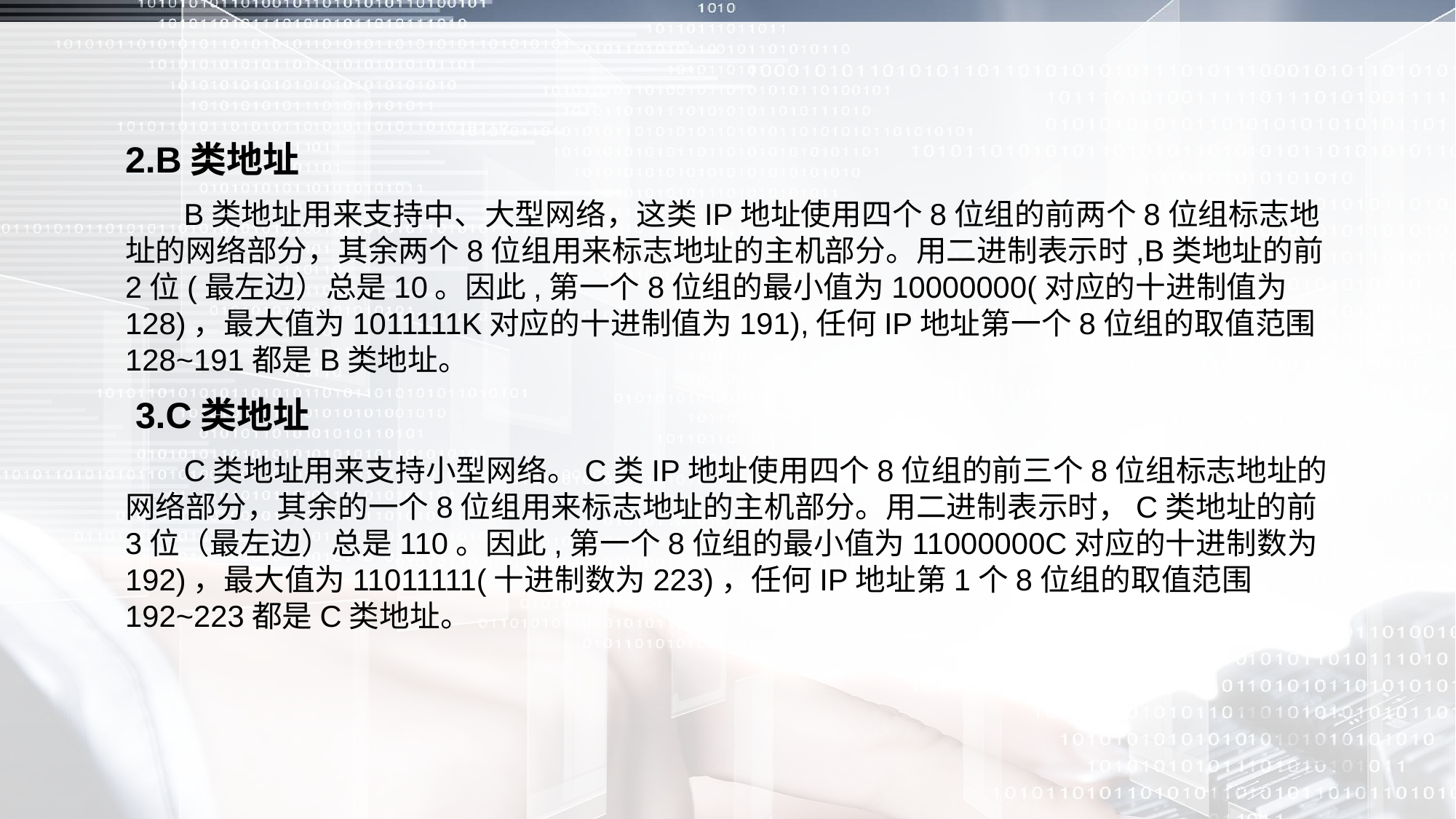

2.B类地址
       B类地址用来支持中、大型网络，这类IP地址使用四个8位组的前两个8位组标志地址的网络部分，其余两个8位组用来标志地址的主机部分。用二进制表示时,B类地址的前2位(最左边）总是10。因此,第一个8位组的最小值为10000000(对应的十进制值为128)，最大值为1011111K对应的十进制值为191),任何IP地址第一个8位组的取值范围128~191都是B类地址。
 3.C类地址
       C类地址用来支持小型网络。C类IP地址使用四个8位组的前三个8位组标志地址的网络部分，其余的一个8位组用来标志地址的主机部分。用二进制表示时，C类地址的前3位（最左边）总是110。因此,第一个8位组的最小值为11000000C对应的十进制数为192)，最大值为11011111(十进制数为223)，任何IP地址第1个8位组的取值范围192~223都是C类地址。